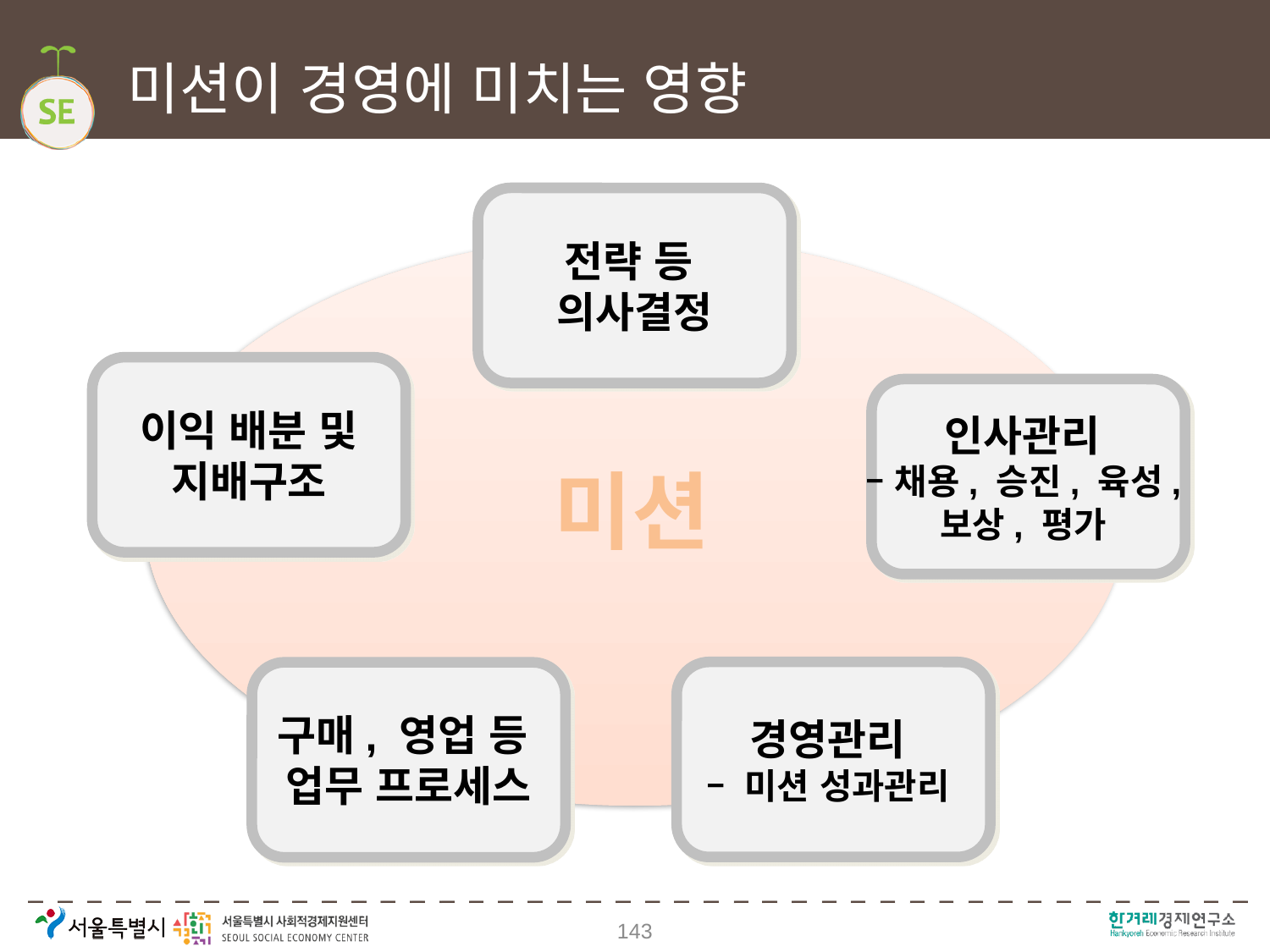

# 미션이 경영에 미치는 영향
전략 등
의사결정
이익 배분 및
지배구조
인사관리
– 채용, 승진, 육성,
보상, 평가

경영관리
– 미션 성과관리
구매, 영업 등
업무 프로세스

미션
143